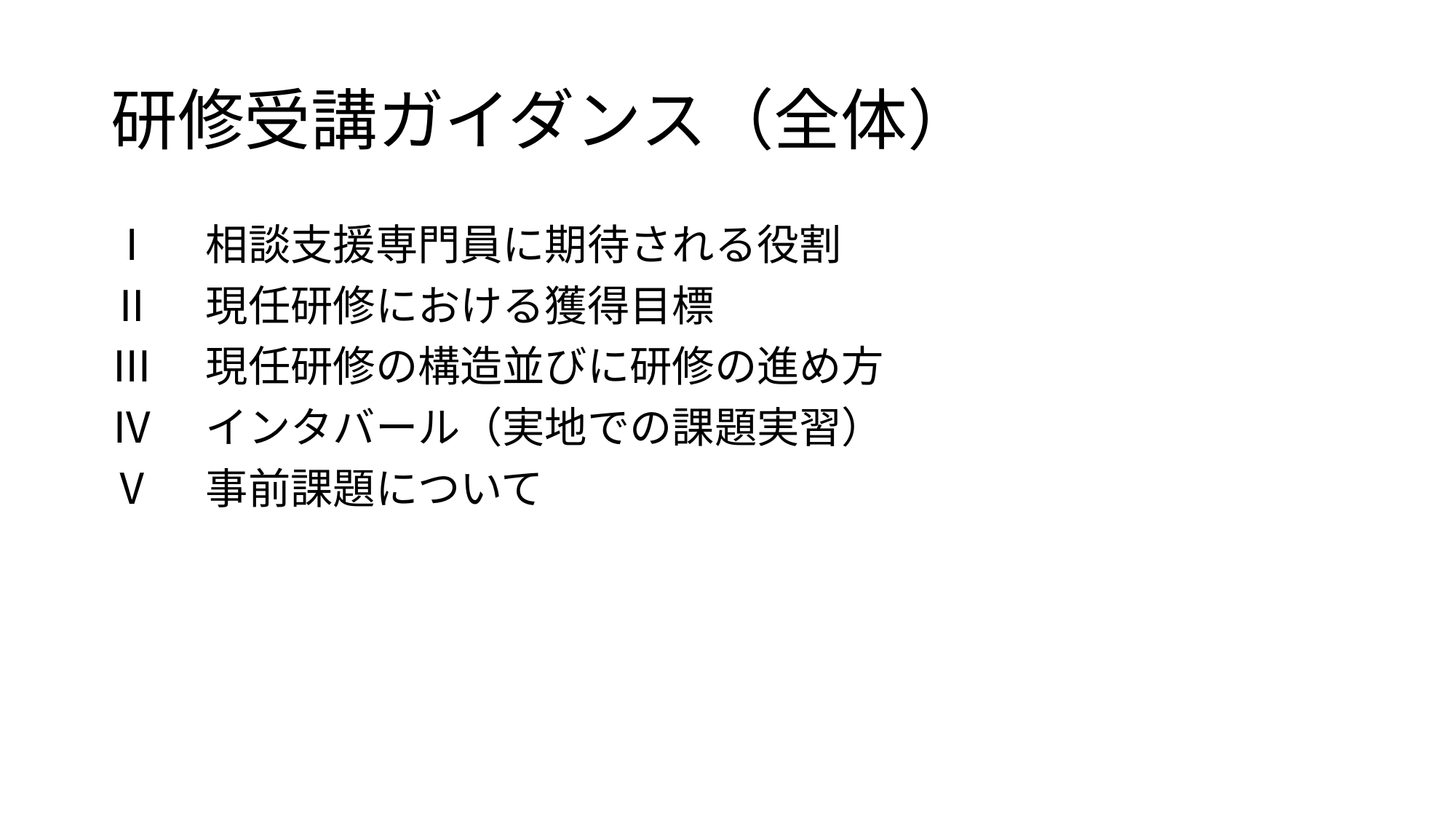

# 研修受講ガイダンス（全体）
Ⅰ　相談支援専門員に期待される役割
Ⅱ　現任研修における獲得目標
Ⅲ　現任研修の構造並びに研修の進め方
Ⅳ　インタバール（実地での課題実習）
Ⅴ　事前課題について